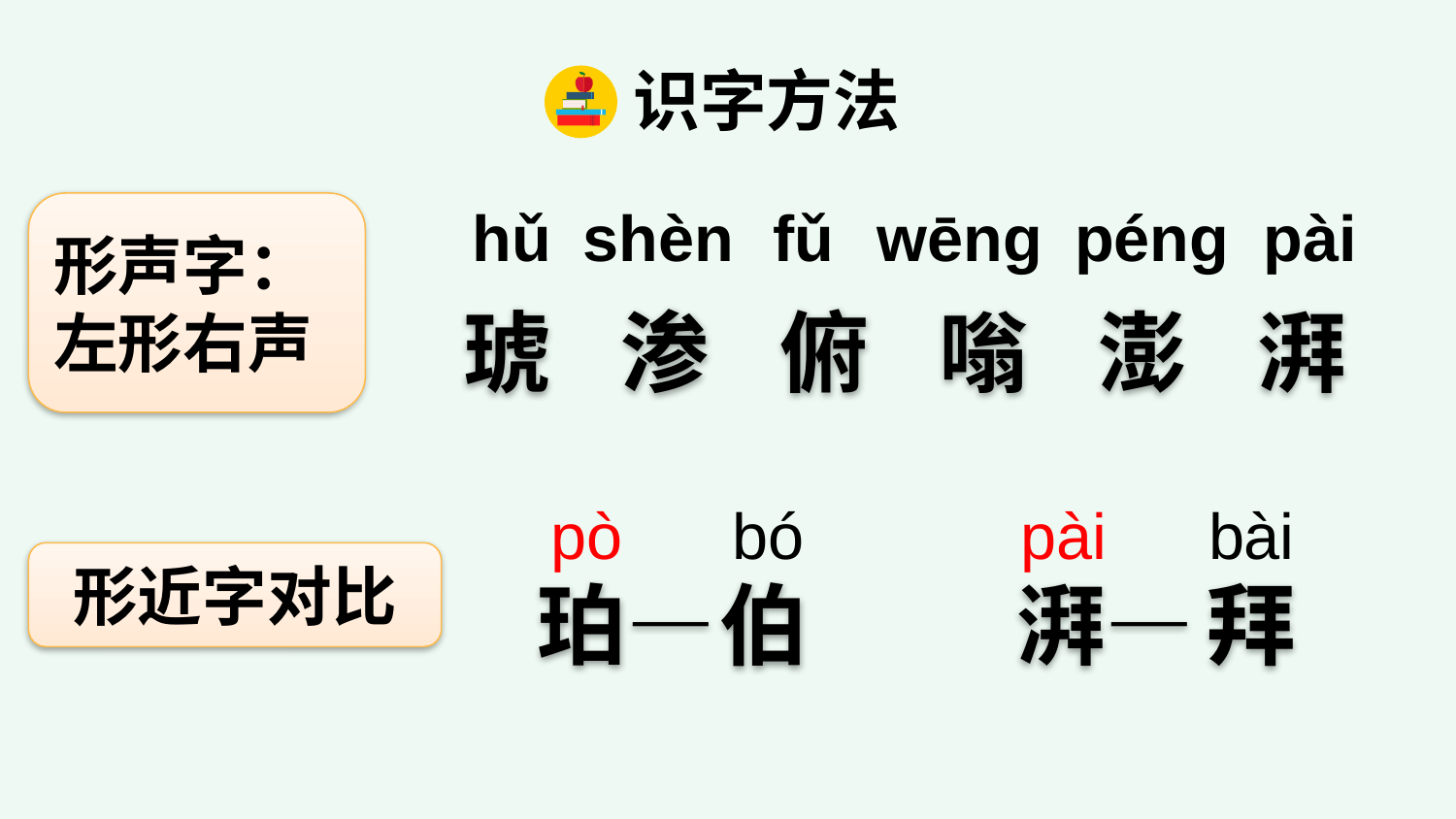

识字方法

hǔ
shèn
fǔ
wēng
péng
pài
形声字：左形右声
琥
渗
俯
嗡
澎
湃
pò
bó
pài
bài
形近字对比
珀—
伯
湃—
拜